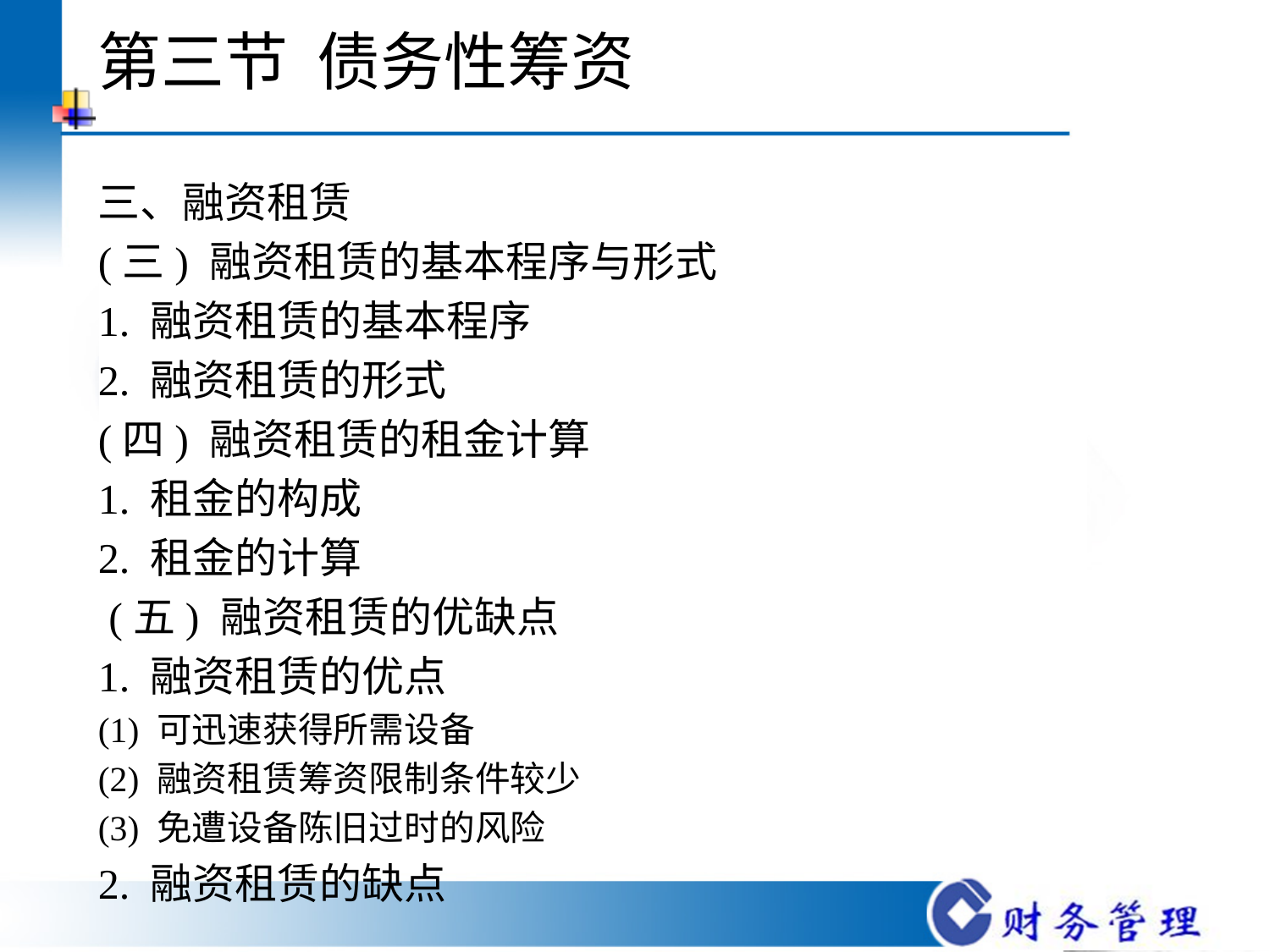

# 第三节  债务性筹资
三、融资租赁
(三) 融资租赁的基本程序与形式
1. 融资租赁的基本程序
2. 融资租赁的形式
(四) 融资租赁的租金计算
1. 租金的构成
2. 租金的计算
 (五) 融资租赁的优缺点
1. 融资租赁的优点
(1) 可迅速获得所需设备
(2) 融资租赁筹资限制条件较少
(3) 免遭设备陈旧过时的风险
2. 融资租赁的缺点
44